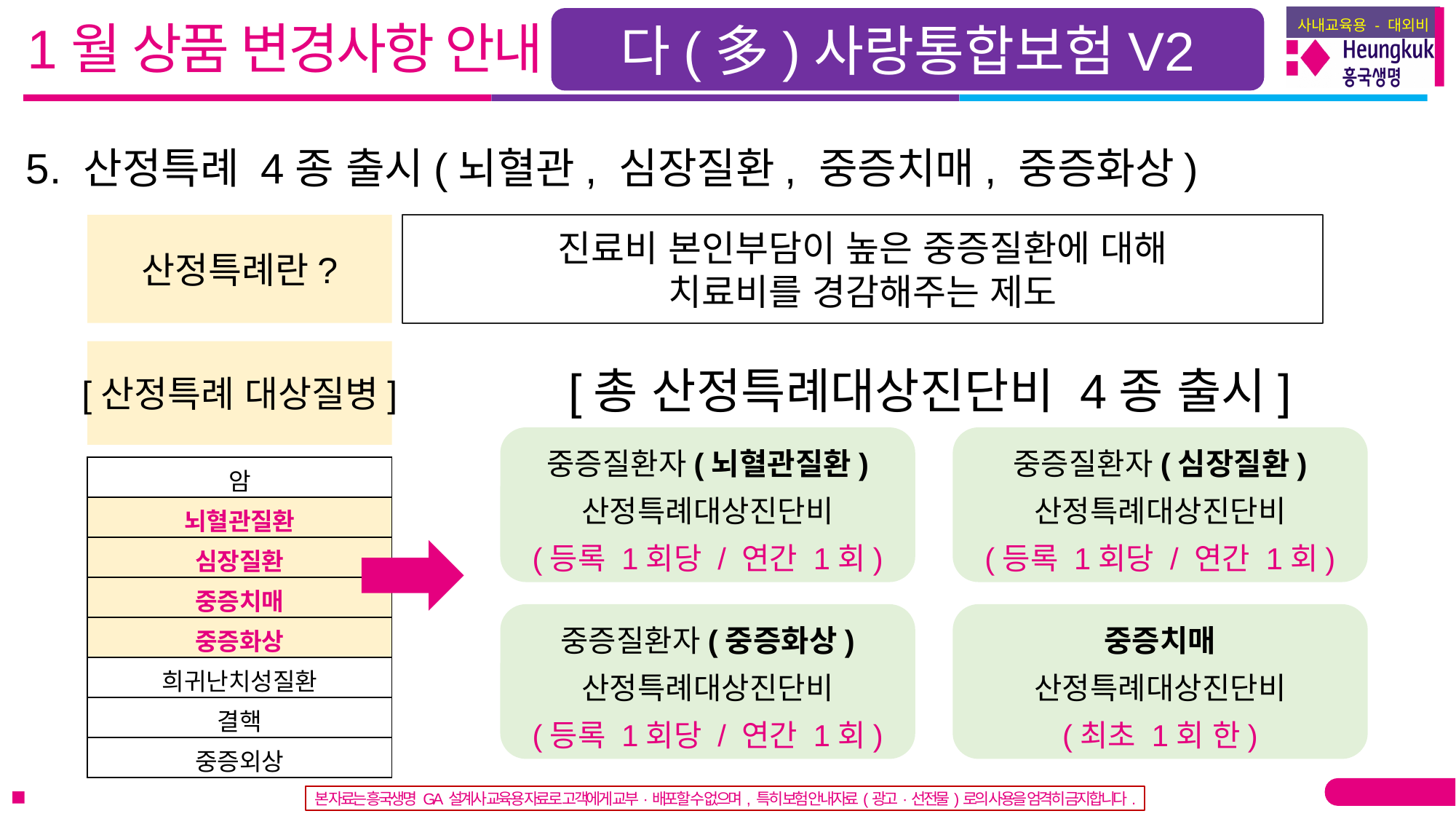

1월 상품 변경사항 안내
다(多)사랑통합보험V2
5. 산정특례 4종 출시(뇌혈관, 심장질환, 중증치매, 중증화상)
산정특례란?
진료비 본인부담이 높은 중증질환에 대해
치료비를 경감해주는 제도
[산정특례 대상질병]
[총 산정특례대상진단비 4종 출시]
중증질환자(뇌혈관질환)
산정특례대상진단비
(등록 1회당 / 연간 1회)
중증질환자(심장질환)
산정특례대상진단비
(등록 1회당 / 연간 1회)
| 암 |
| --- |
| 뇌혈관질환 |
| 심장질환 |
| 중증치매 |
| 중증화상 |
| 희귀난치성질환 |
| 결핵 |
| 중증외상 |

중증질환자(중증화상)
산정특례대상진단비
(등록 1회당 / 연간 1회)
중증치매
산정특례대상진단비
(최초 1회 한)